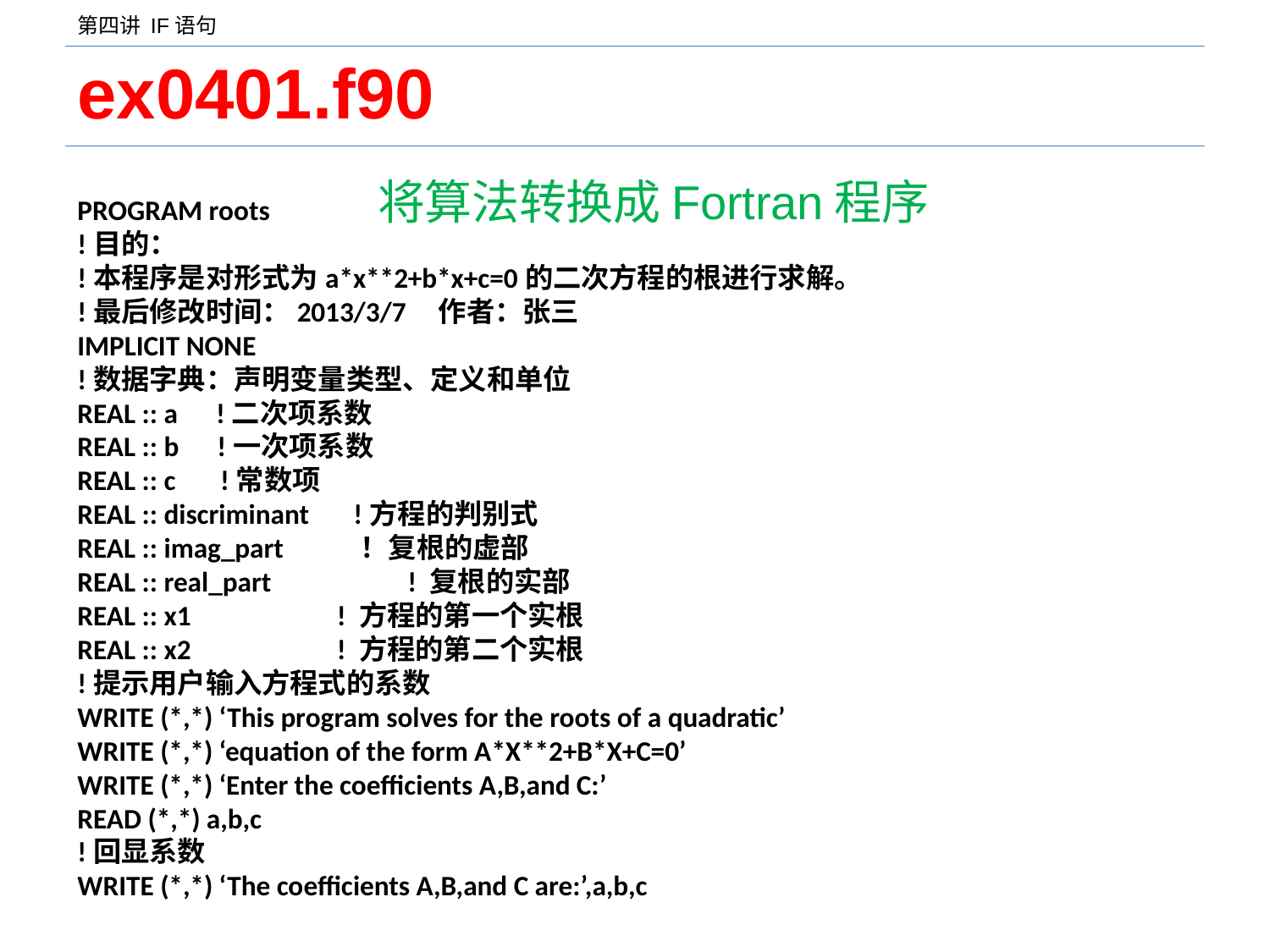

# ex0401.f90
将算法转换成Fortran程序
PROGRAM roots
!目的：
!本程序是对形式为a*x**2+b*x+c=0的二次方程的根进行求解。
!最后修改时间：2013/3/7    作者：张三
IMPLICIT NONE
!数据字典：声明变量类型、定义和单位
REAL :: a      !二次项系数
REAL :: b      !一次项系数
REAL :: c       !常数项
REAL :: discriminant       !方程的判别式
REAL :: imag_part           ！复根的虚部
REAL :: real_part	            ! 复根的实部
REAL :: x1                       ! 方程的第一个实根
REAL :: x2                       ! 方程的第二个实根
!提示用户输入方程式的系数
WRITE (*,*) ‘This program solves for the roots of a quadratic’
WRITE (*,*) ‘equation of the form A*X**2+B*X+C=0’
WRITE (*,*) ‘Enter the coefficients A,B,and C:’
READ (*,*) a,b,c
!回显系数
WRITE (*,*) ‘The coefficients A,B,and C are:’,a,b,c